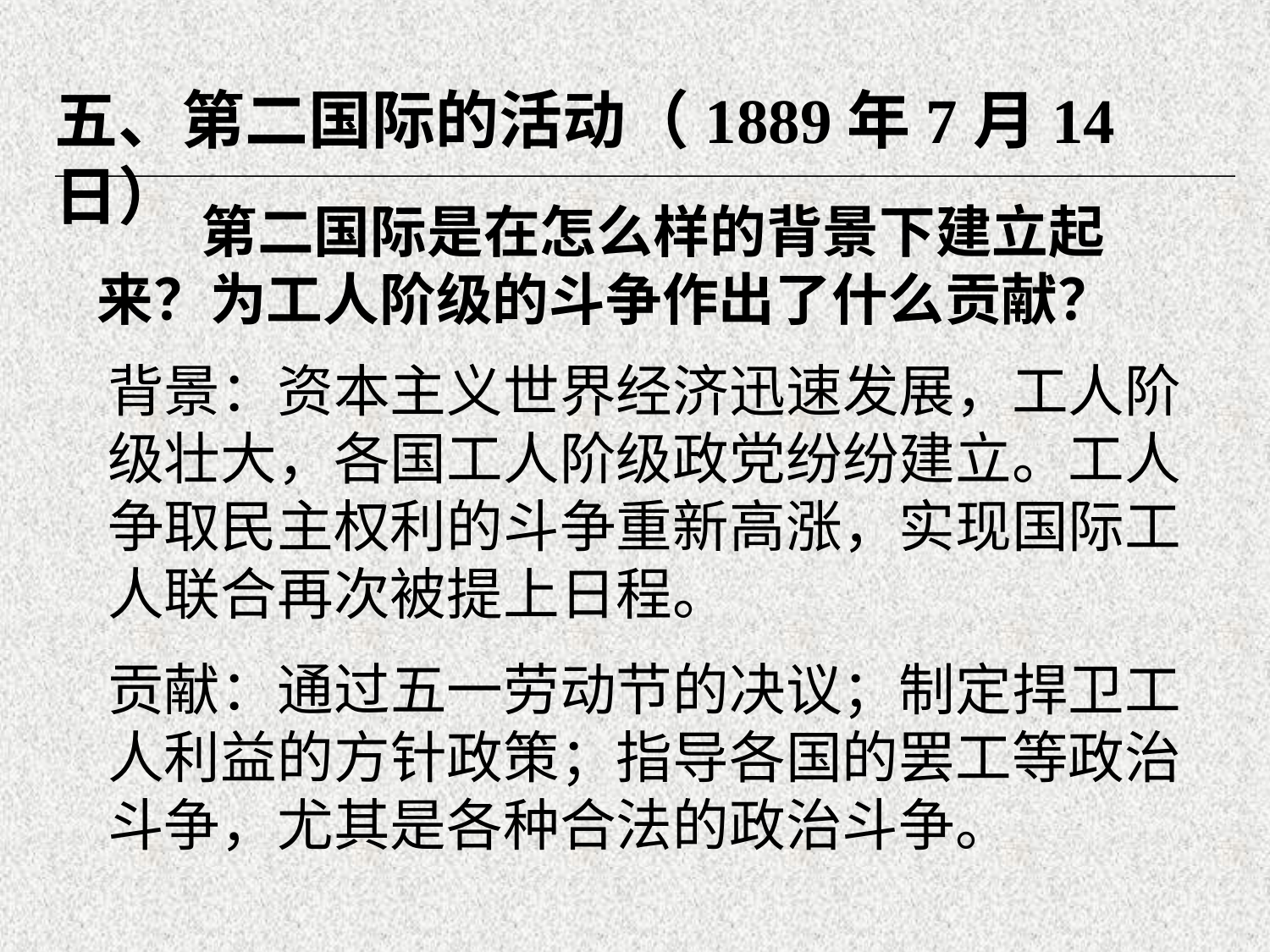

五、第二国际的活动（1889年7月14日）

       第二国际是在怎么样的背景下建立起来？为工人阶级的斗争作出了什么贡献？
背景：资本主义世界经济迅速发展，工人阶级壮大，各国工人阶级政党纷纷建立。工人争取民主权利的斗争重新高涨，实现国际工人联合再次被提上日程。
贡献：通过五一劳动节的决议；制定捍卫工人利益的方针政策；指导各国的罢工等政治斗争，尤其是各种合法的政治斗争。